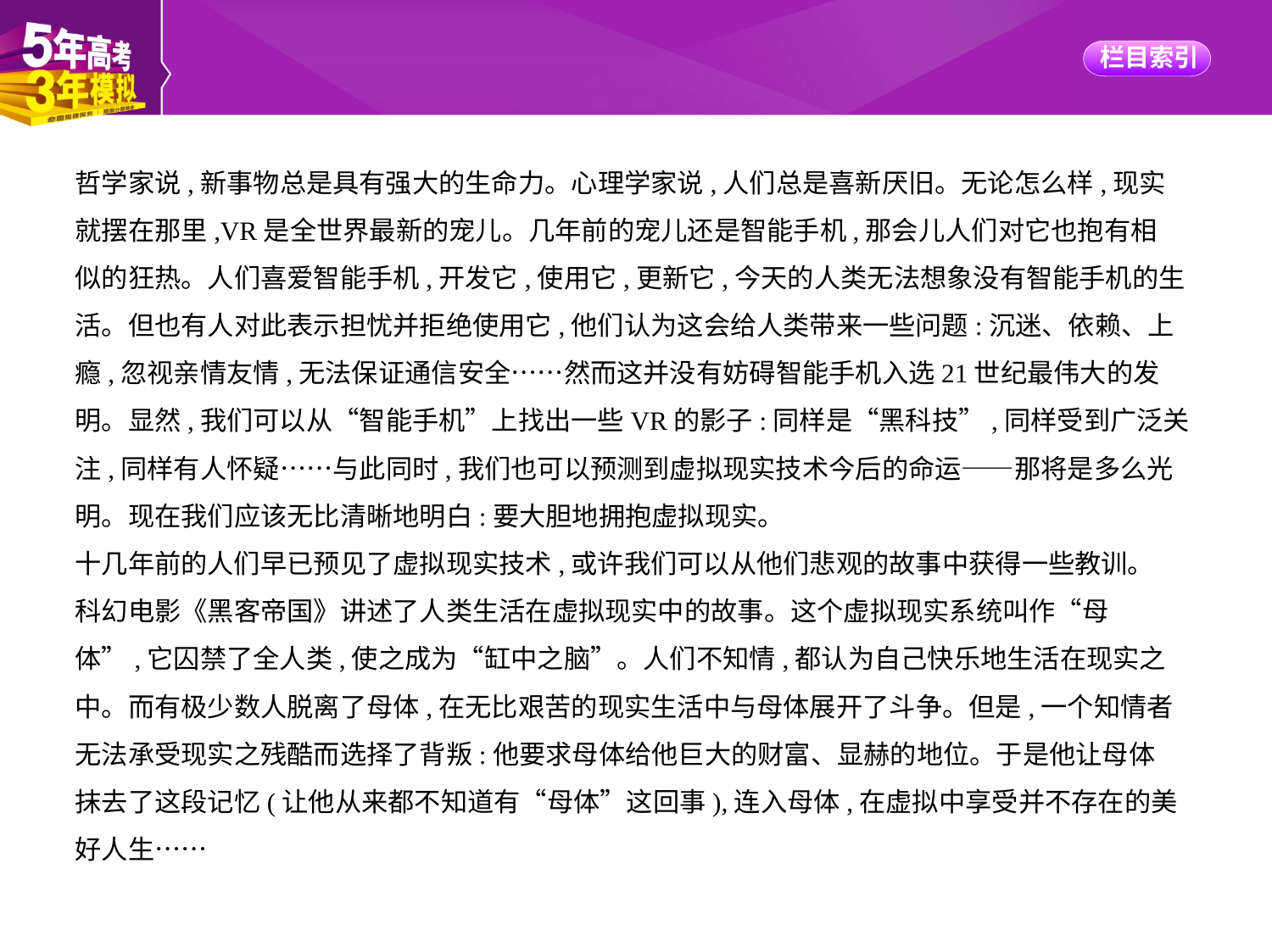

哲学家说,新事物总是具有强大的生命力。心理学家说,人们总是喜新厌旧。无论怎么样,现实
就摆在那里,VR是全世界最新的宠儿。几年前的宠儿还是智能手机,那会儿人们对它也抱有相
似的狂热。人们喜爱智能手机,开发它,使用它,更新它,今天的人类无法想象没有智能手机的生
活。但也有人对此表示担忧并拒绝使用它,他们认为这会给人类带来一些问题:沉迷、依赖、上
瘾,忽视亲情友情,无法保证通信安全……然而这并没有妨碍智能手机入选21世纪最伟大的发
明。显然,我们可以从“智能手机”上找出一些VR的影子:同样是“黑科技”,同样受到广泛关
注,同样有人怀疑……与此同时,我们也可以预测到虚拟现实技术今后的命运——那将是多么光
明。现在我们应该无比清晰地明白:要大胆地拥抱虚拟现实。
十几年前的人们早已预见了虚拟现实技术,或许我们可以从他们悲观的故事中获得一些教训。
科幻电影《黑客帝国》讲述了人类生活在虚拟现实中的故事。这个虚拟现实系统叫作“母
体”,它囚禁了全人类,使之成为“缸中之脑”。人们不知情,都认为自己快乐地生活在现实之
中。而有极少数人脱离了母体,在无比艰苦的现实生活中与母体展开了斗争。但是,一个知情者
无法承受现实之残酷而选择了背叛:他要求母体给他巨大的财富、显赫的地位。于是他让母体
抹去了这段记忆(让他从来都不知道有“母体”这回事),连入母体,在虚拟中享受并不存在的美
好人生……